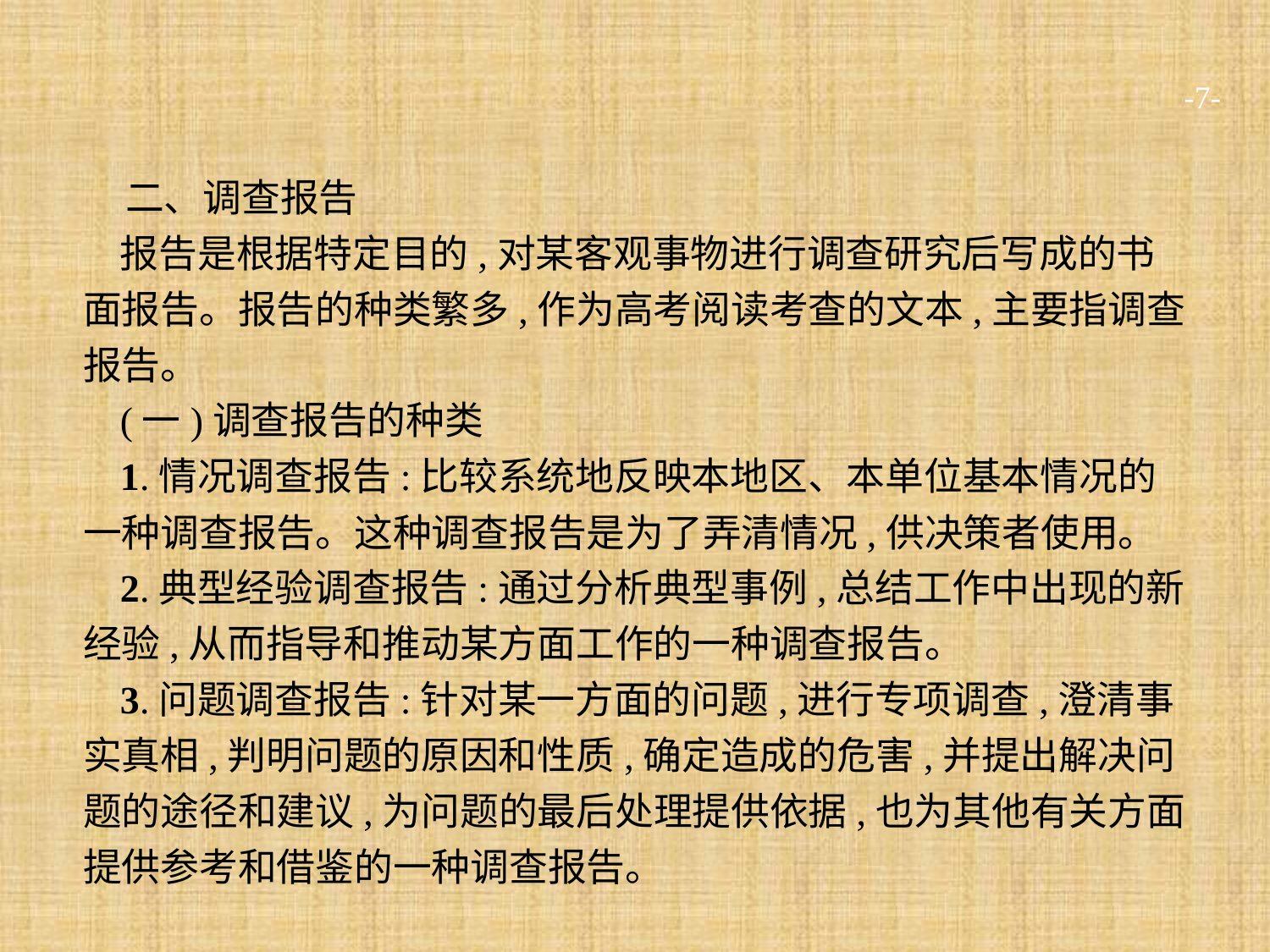

-7-
二、调查报告
报告是根据特定目的,对某客观事物进行调查研究后写成的书面报告。报告的种类繁多,作为高考阅读考查的文本,主要指调查报告。
(一)调查报告的种类
1.情况调查报告:比较系统地反映本地区、本单位基本情况的一种调查报告。这种调查报告是为了弄清情况,供决策者使用。
2.典型经验调查报告:通过分析典型事例,总结工作中出现的新经验,从而指导和推动某方面工作的一种调查报告。
3.问题调查报告:针对某一方面的问题,进行专项调查,澄清事实真相,判明问题的原因和性质,确定造成的危害,并提出解决问题的途径和建议,为问题的最后处理提供依据,也为其他有关方面提供参考和借鉴的一种调查报告。